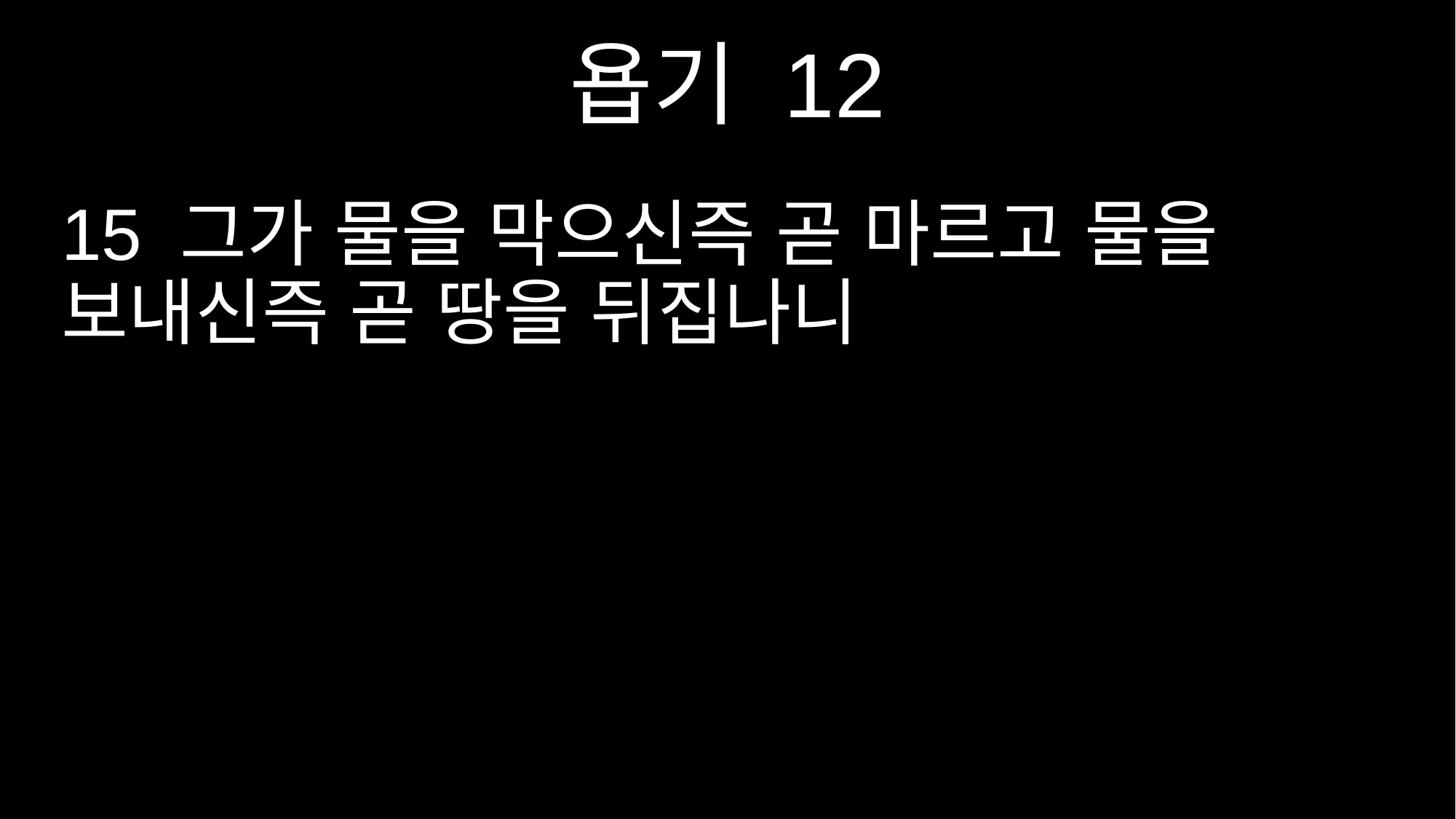

욥기 12
15 그가 물을 막으신즉 곧 마르고 물을 보내신즉 곧 땅을 뒤집나니